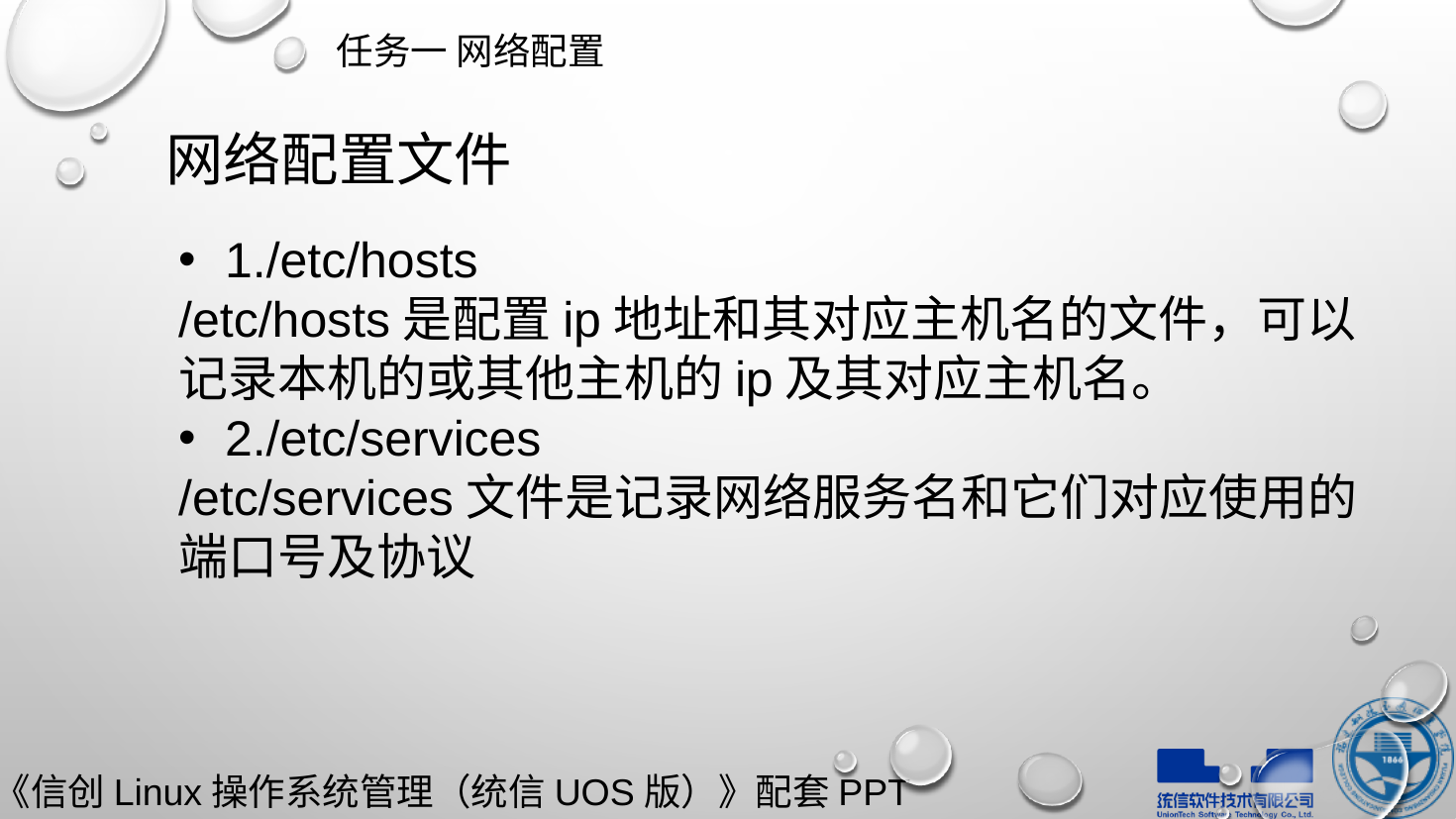

任务一 网络配置
网络配置文件
1./etc/hosts
/etc/hosts是配置ip地址和其对应主机名的文件，可以记录本机的或其他主机的ip及其对应主机名。
2./etc/services
/etc/services文件是记录网络服务名和它们对应使用的端口号及协议